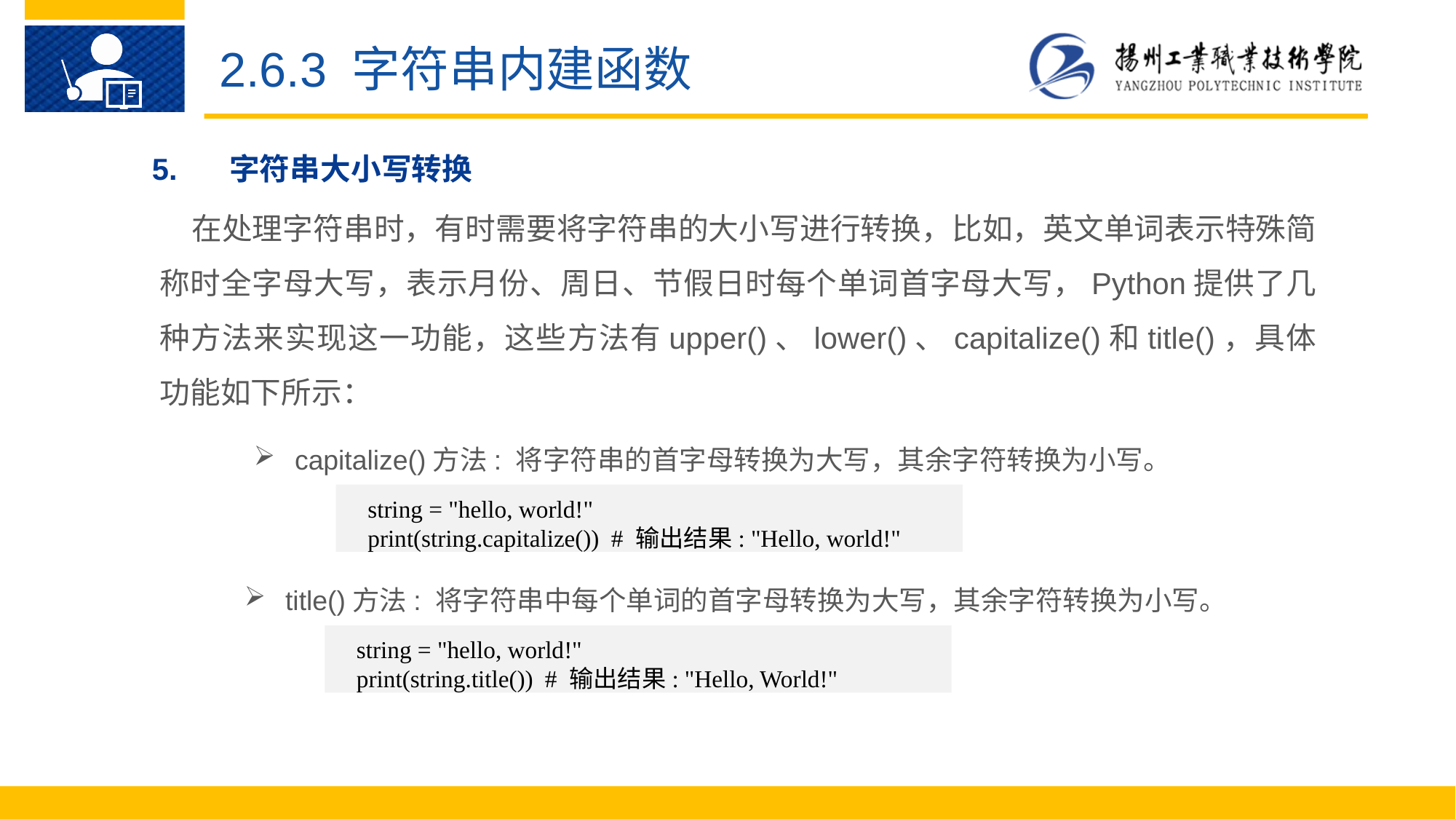

2.6.3 字符串内建函数
5.	字符串大小写转换
在处理字符串时，有时需要将字符串的大小写进行转换，比如，英文单词表示特殊简称时全字母大写，表示月份、周日、节假日时每个单词首字母大写，Python提供了几种方法来实现这一功能，这些方法有upper()、lower()、capitalize()和title()，具体功能如下所示：
capitalize()方法: 将字符串的首字母转换为大写，其余字符转换为小写。
string = "hello, world!"
print(string.capitalize())  # 输出结果: "Hello, world!"
title()方法: 将字符串中每个单词的首字母转换为大写，其余字符转换为小写。
string = "hello, world!"
print(string.title())  # 输出结果: "Hello, World!"